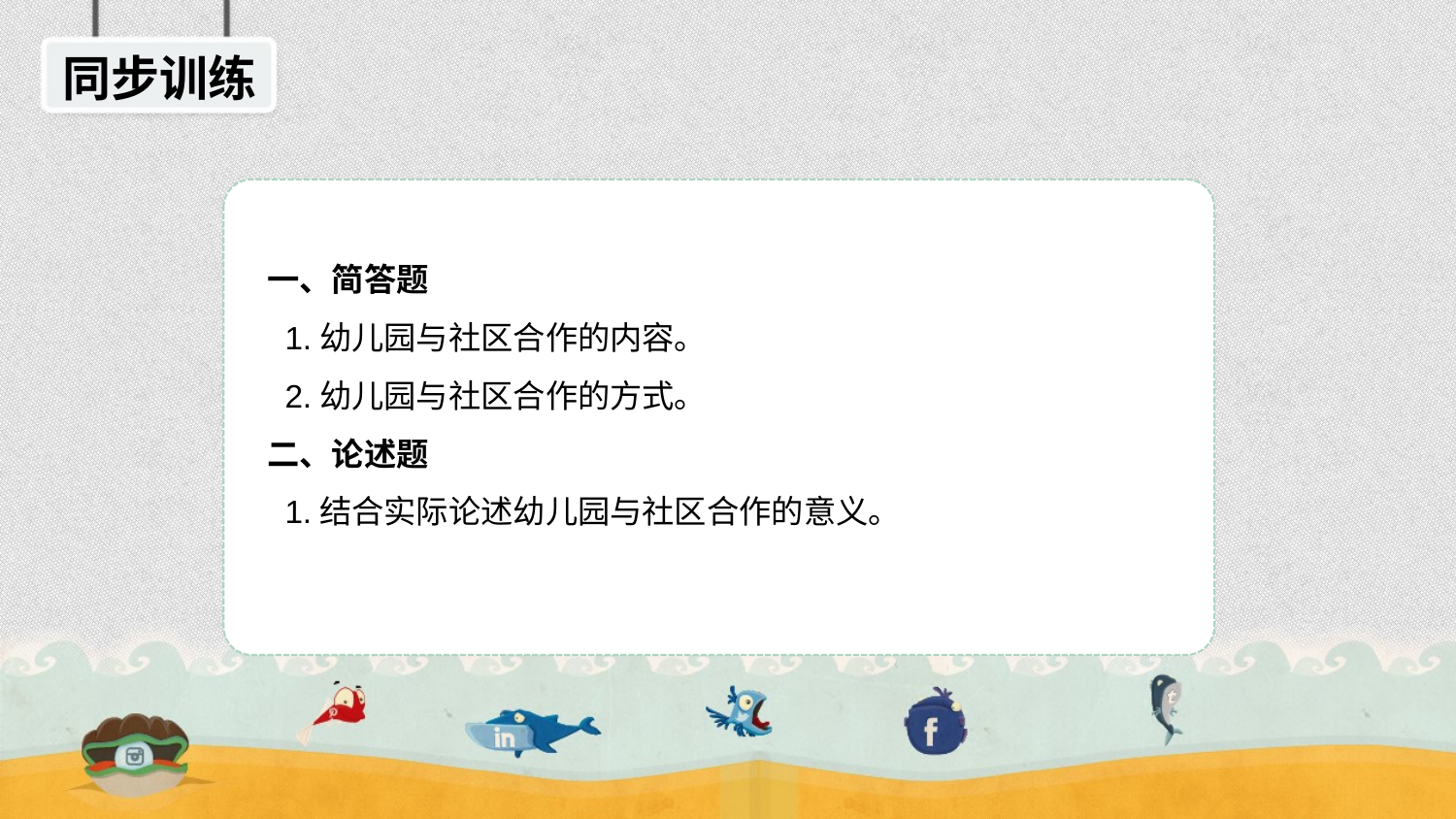

同步训练

一、简答题
  1.幼儿园与社区合作的内容。
  2.幼儿园与社区合作的方式。
二、论述题
  1.结合实际论述幼儿园与社区合作的意义。